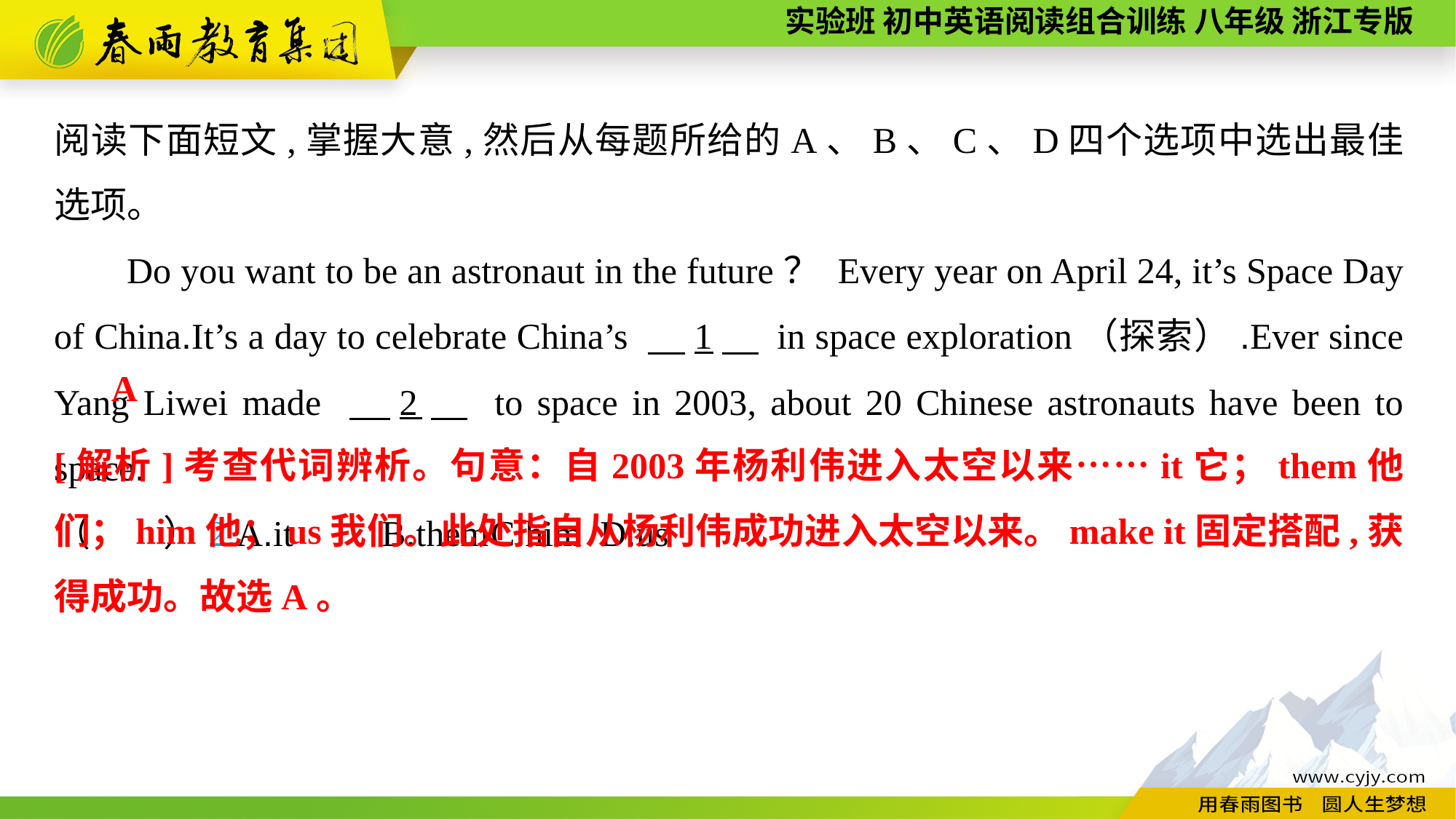

阅读下面短文,掌握大意,然后从每题所给的A、B、C、D四个选项中选出最佳选项。
Do you want to be an astronaut in the future？ Every year on April 24, it’s Space Day of China.It’s a day to celebrate China’s 　1　 in space exploration（探索）.Ever since Yang Liwei made 　2　 to space in 2003, about 20 Chinese astronauts have been to space.
（　　）2.A.it	B.them	C.him	D.us
A
[解析]考查代词辨析。句意：自2003年杨利伟进入太空以来……it它；them他们；him他；us我们。此处指自从杨利伟成功进入太空以来。make it固定搭配,获得成功。故选A。